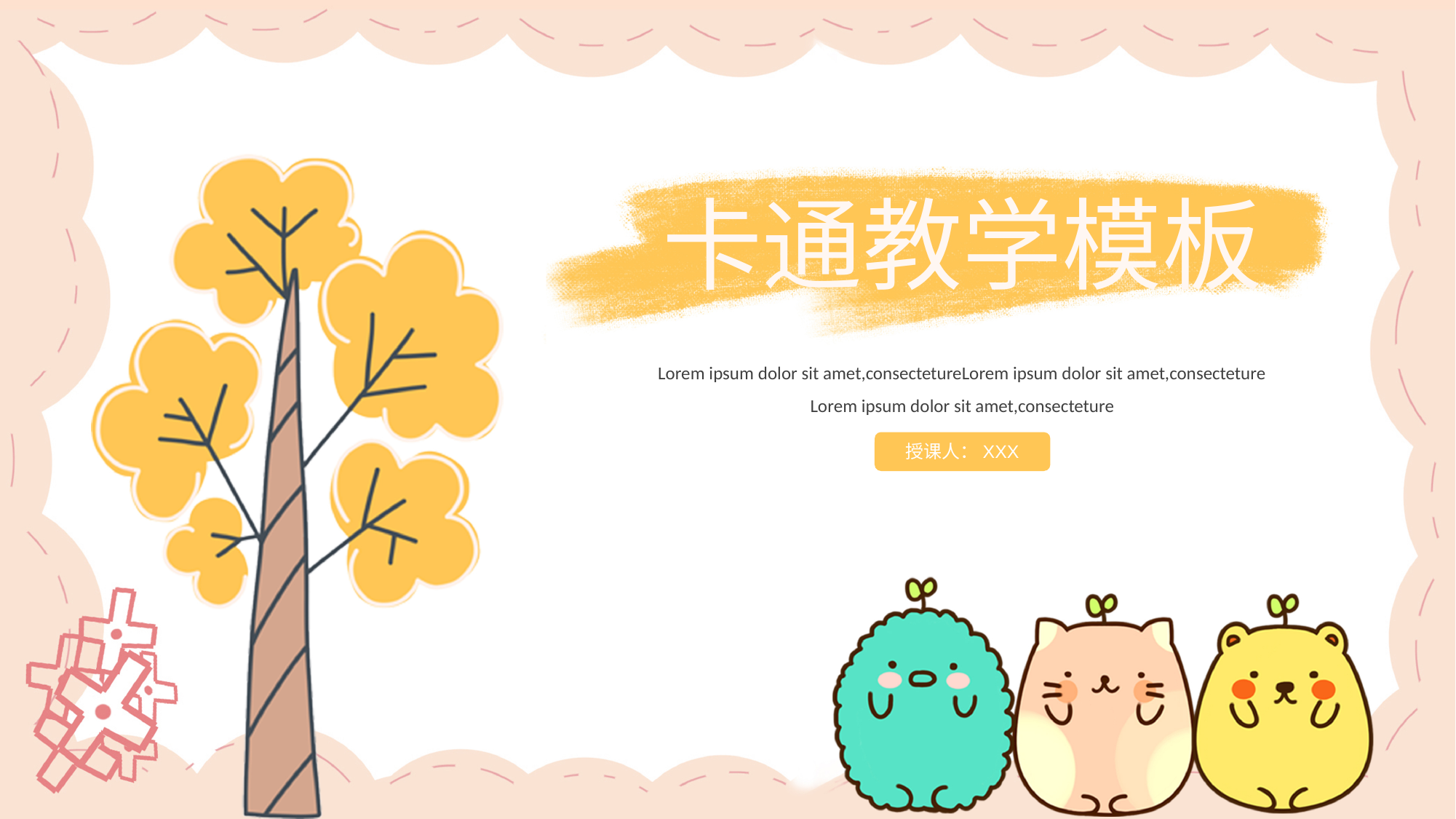

卡通教学模板
Lorem ipsum dolor sit amet,consectetureLorem ipsum dolor sit amet,consecteture Lorem ipsum dolor sit amet,consecteture

授课人：XXX